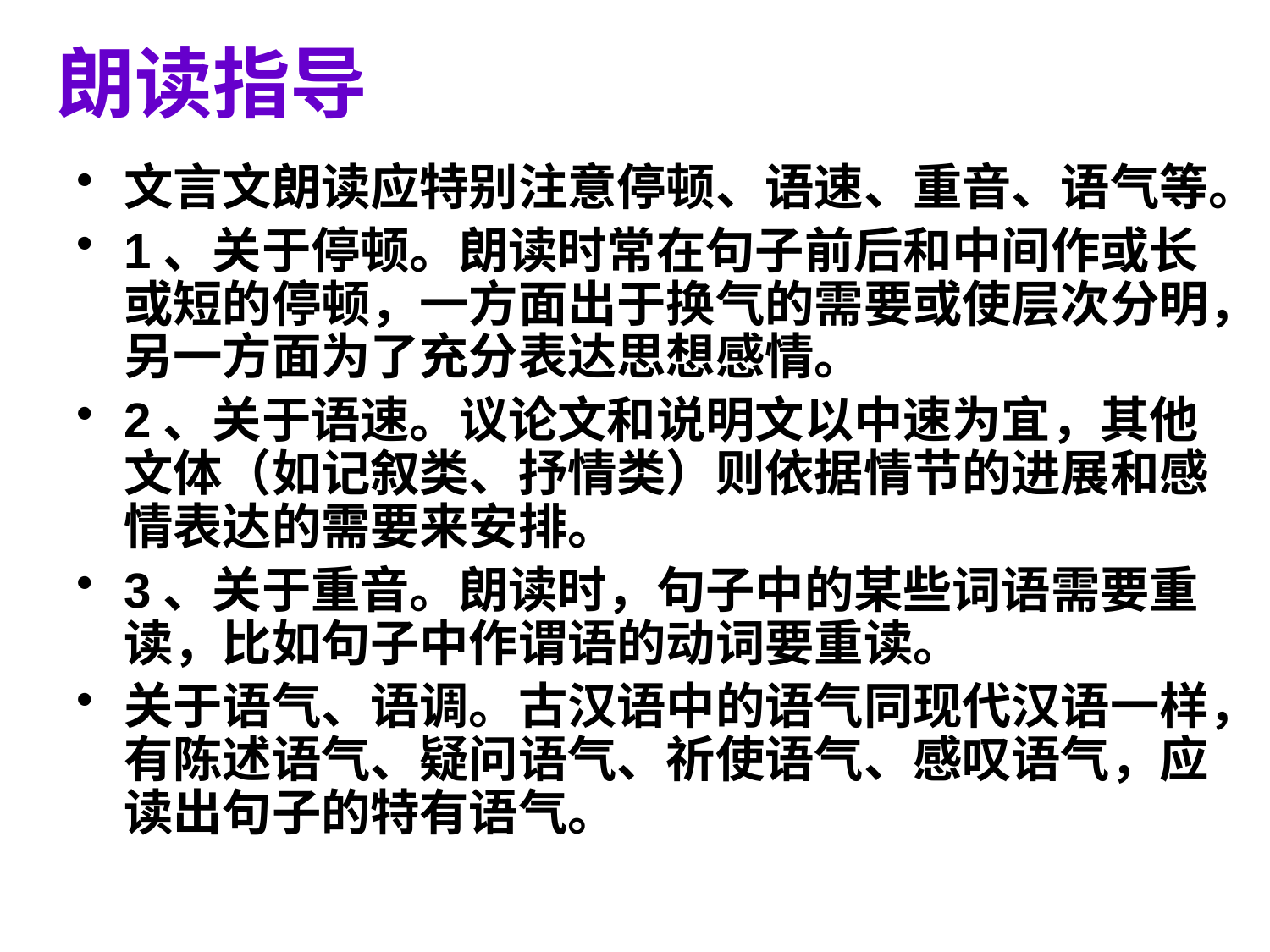

朗读指导
文言文朗读应特别注意停顿、语速、重音、语气等。
1、关于停顿。朗读时常在句子前后和中间作或长或短的停顿，一方面出于换气的需要或使层次分明，另一方面为了充分表达思想感情。
2、关于语速。议论文和说明文以中速为宜，其他文体（如记叙类、抒情类）则依据情节的进展和感情表达的需要来安排。
3、关于重音。朗读时，句子中的某些词语需要重读，比如句子中作谓语的动词要重读。
关于语气、语调。古汉语中的语气同现代汉语一样，有陈述语气、疑问语气、祈使语气、感叹语气，应读出句子的特有语气。